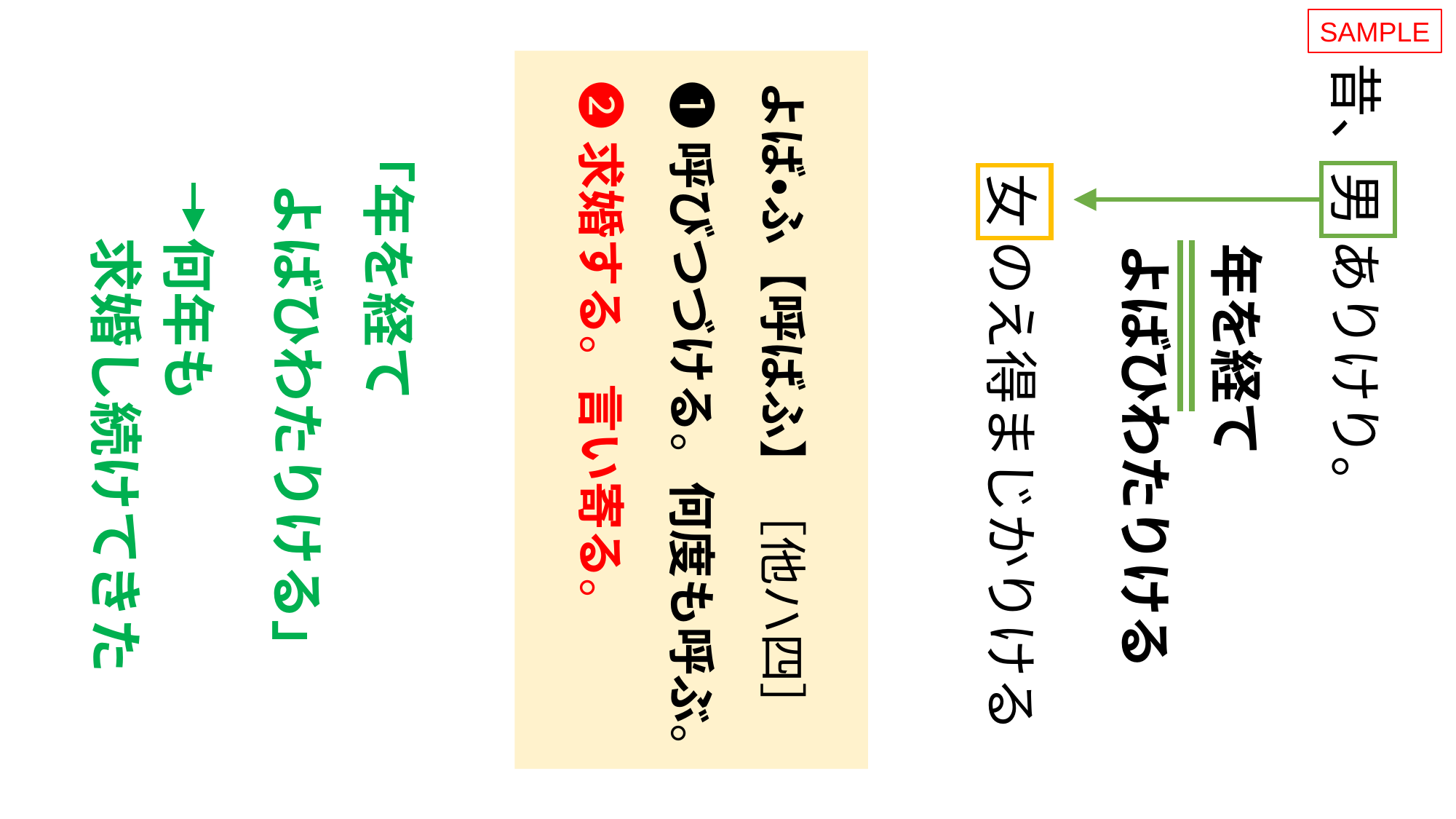

SAMPLE
よば・ふ【呼ばふ】［他ハ四］
❶呼びつづける。何度も呼ぶ。
❷求婚する。言い寄る。
昔、男 ありけり。
「年を経て
　よばひわたりける」
　　何年も
　　求婚し続けてきた

女 のえ得まじかりける

年を経て
よばひわたりける